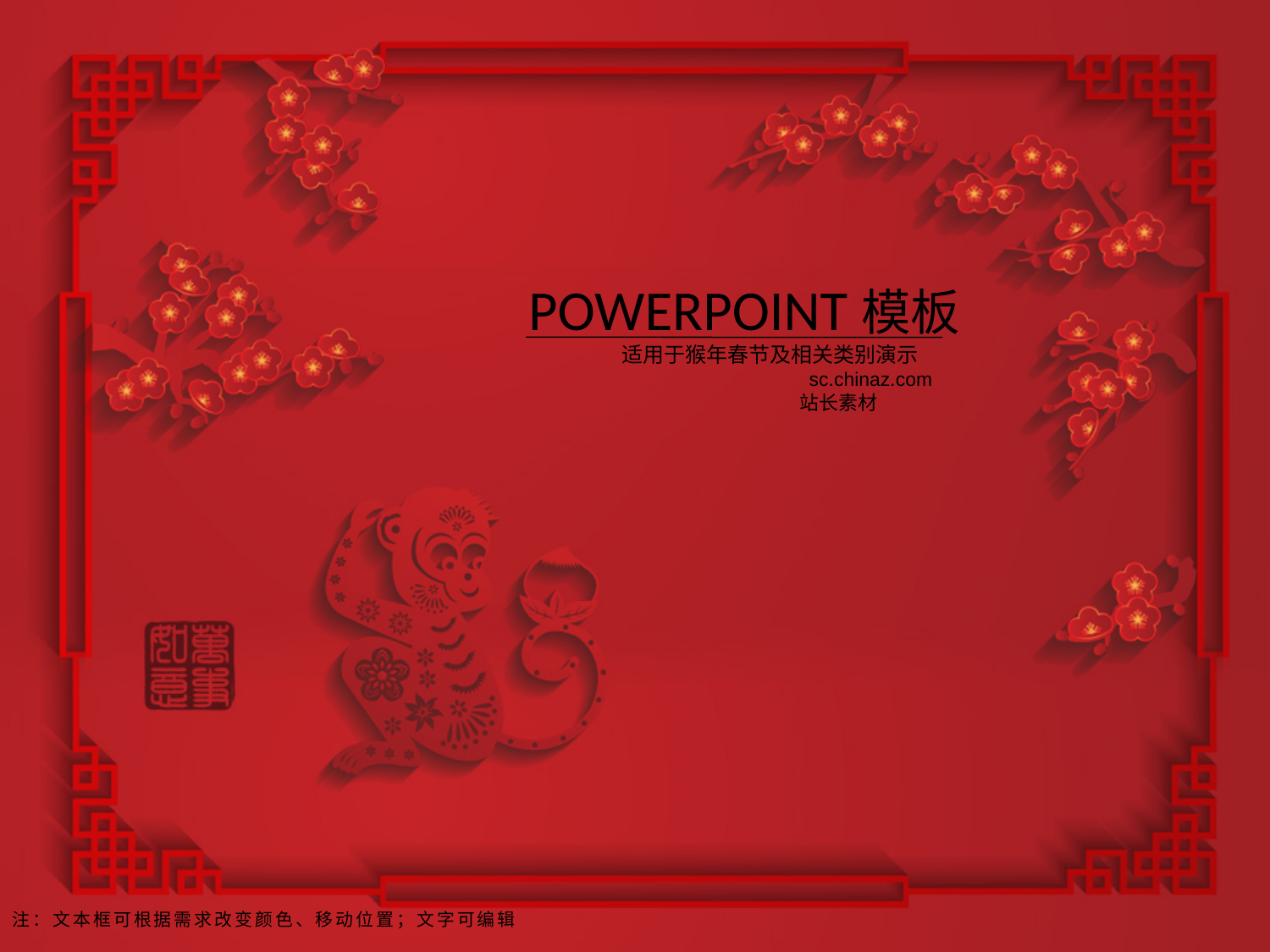

POWERPOINT模板
                   适用于猴年春节及相关类别演示
                                                   sc.chinaz.com
                                                            站长素材

注：文本框可根据需求改变颜色、移动位置；文字可编辑